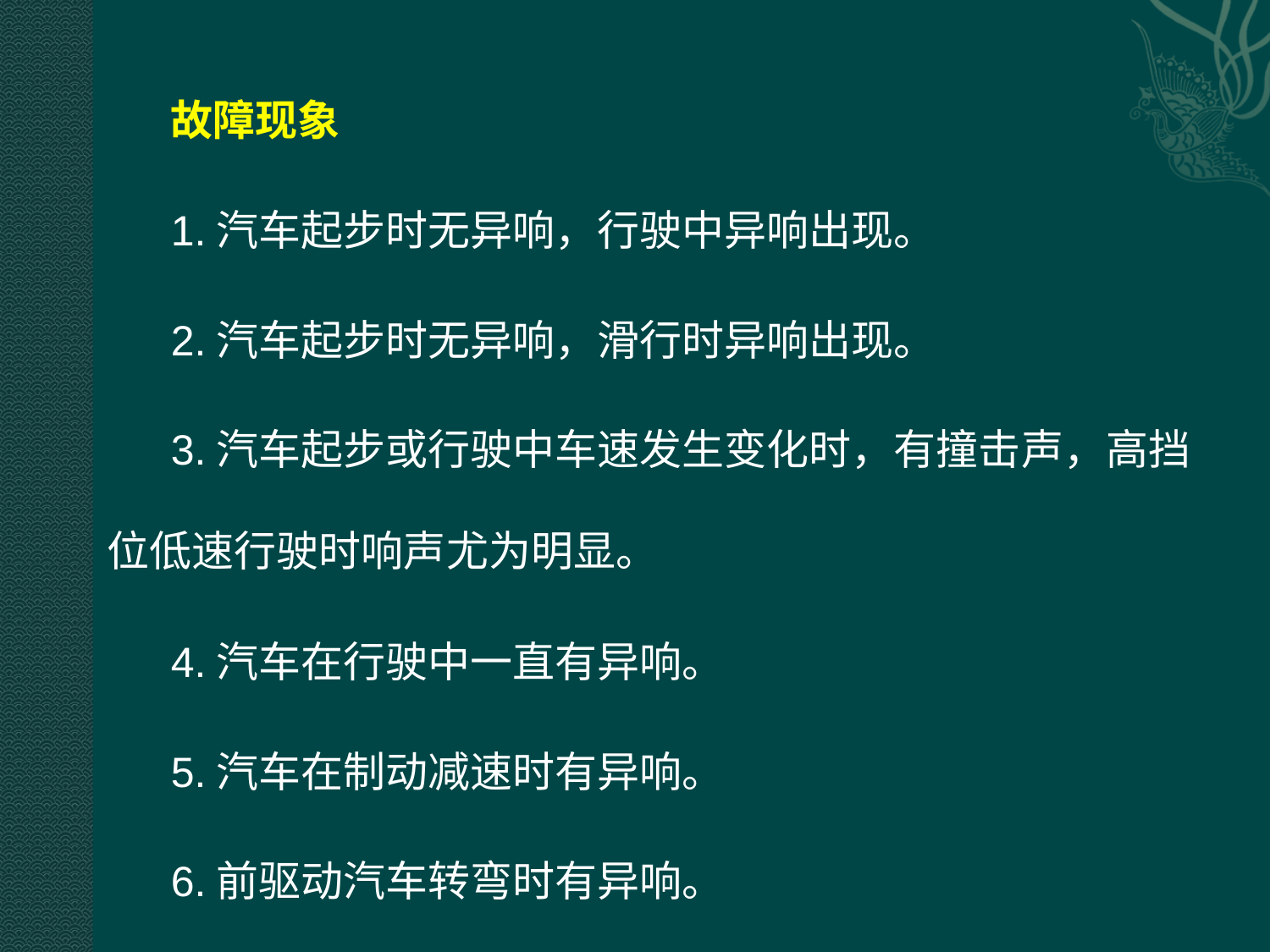

故障现象
1.汽车起步时无异响，行驶中异响出现。
2.汽车起步时无异响，滑行时异响出现。
3.汽车起步或行驶中车速发生变化时，有撞击声，高挡位低速行驶时响声尤为明显。
4.汽车在行驶中一直有异响。
5.汽车在制动减速时有异响。
6.前驱动汽车转弯时有异响。